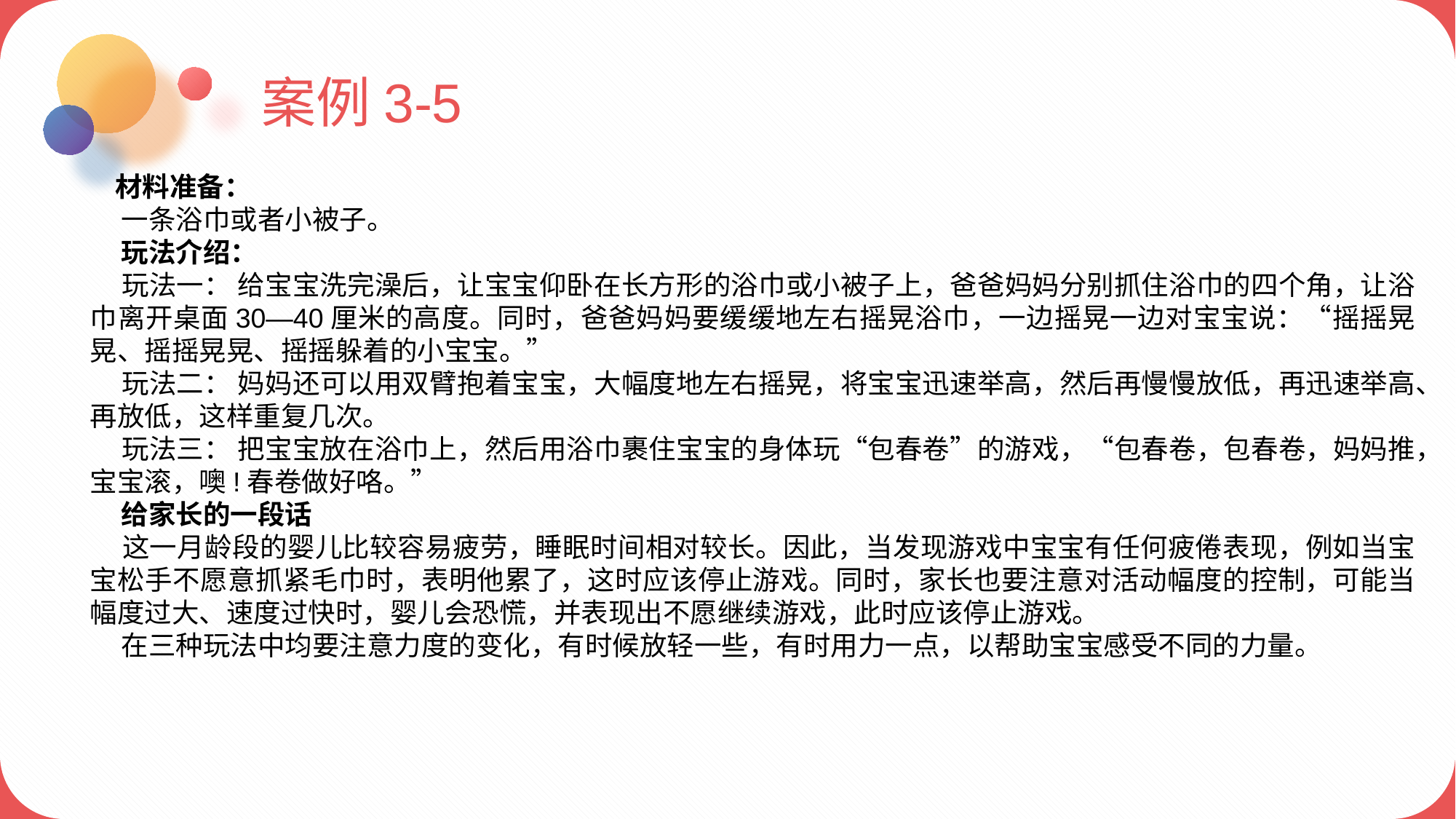

案例3-5
   材料准备：
    一条浴巾或者小被子。
    玩法介绍：
    玩法一： 给宝宝洗完澡后，让宝宝仰卧在长方形的浴巾或小被子上，爸爸妈妈分别抓住浴巾的四个角，让浴巾离开桌面30—40厘米的高度。同时，爸爸妈妈要缓缓地左右摇晃浴巾，一边摇晃一边对宝宝说：“摇摇晃晃、摇摇晃晃、摇摇躲着的小宝宝。”
    玩法二： 妈妈还可以用双臂抱着宝宝，大幅度地左右摇晃，将宝宝迅速举高，然后再慢慢放低，再迅速举高、再放低，这样重复几次。
    玩法三： 把宝宝放在浴巾上，然后用浴巾裹住宝宝的身体玩“包春卷”的游戏，“包春卷，包春卷，妈妈推，宝宝滚，噢!春卷做好咯。”
    给家长的一段话
    这一月龄段的婴儿比较容易疲劳，睡眠时间相对较长。因此，当发现游戏中宝宝有任何疲倦表现，例如当宝宝松手不愿意抓紧毛巾时，表明他累了，这时应该停止游戏。同时，家长也要注意对活动幅度的控制，可能当幅度过大、速度过快时，婴儿会恐慌，并表现出不愿继续游戏，此时应该停止游戏。
    在三种玩法中均要注意力度的变化，有时候放轻一些，有时用力一点，以帮助宝宝感受不同的力量。